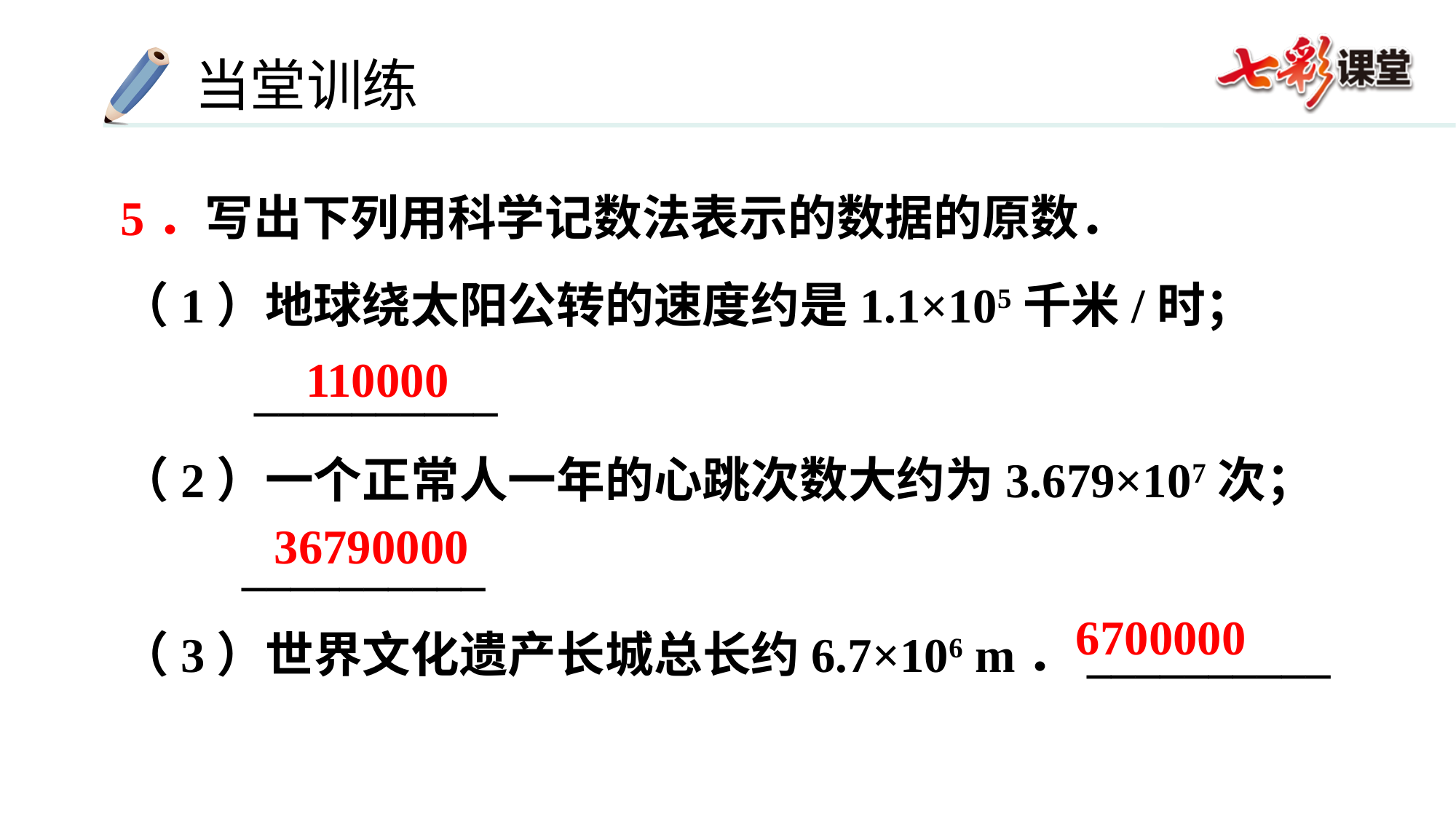

5．写出下列用科学记数法表示的数据的原数．
（1）地球绕太阳公转的速度约是1.1×105千米/时；
           __________
（2）一个正常人一年的心跳次数大约为3.679×107次；
          __________
（3）世界文化遗产长城总长约6.7×106 m．__________
110000
36790000
6700000